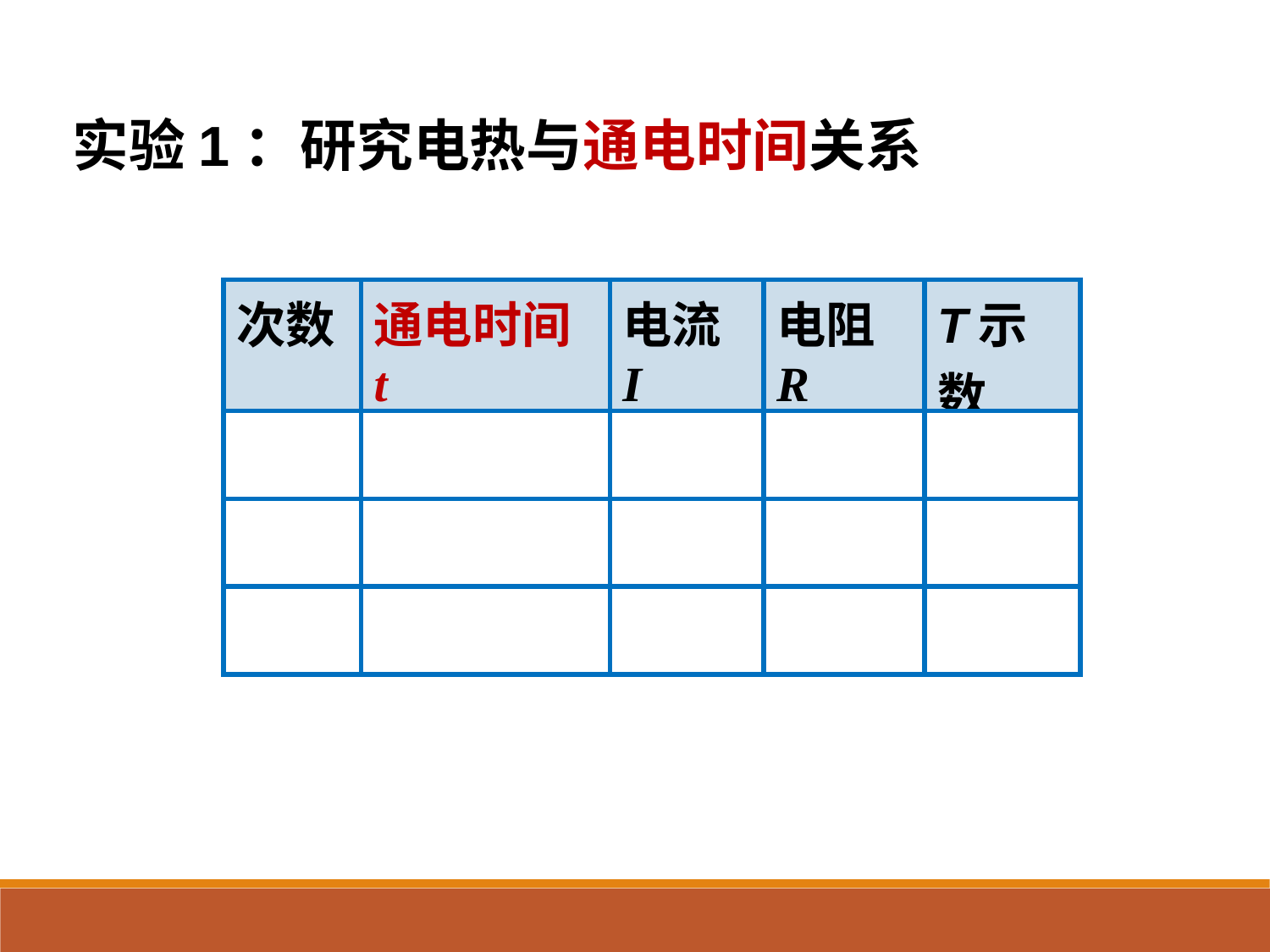

实验1：研究电热与通电时间关系
| 次数 | 通电时间t | 电流I | 电阻R | T示数 |
| --- | --- | --- | --- | --- |
|  |  |  |  |  |
|  |  |  |  |  |
|  |  |  |  |  |